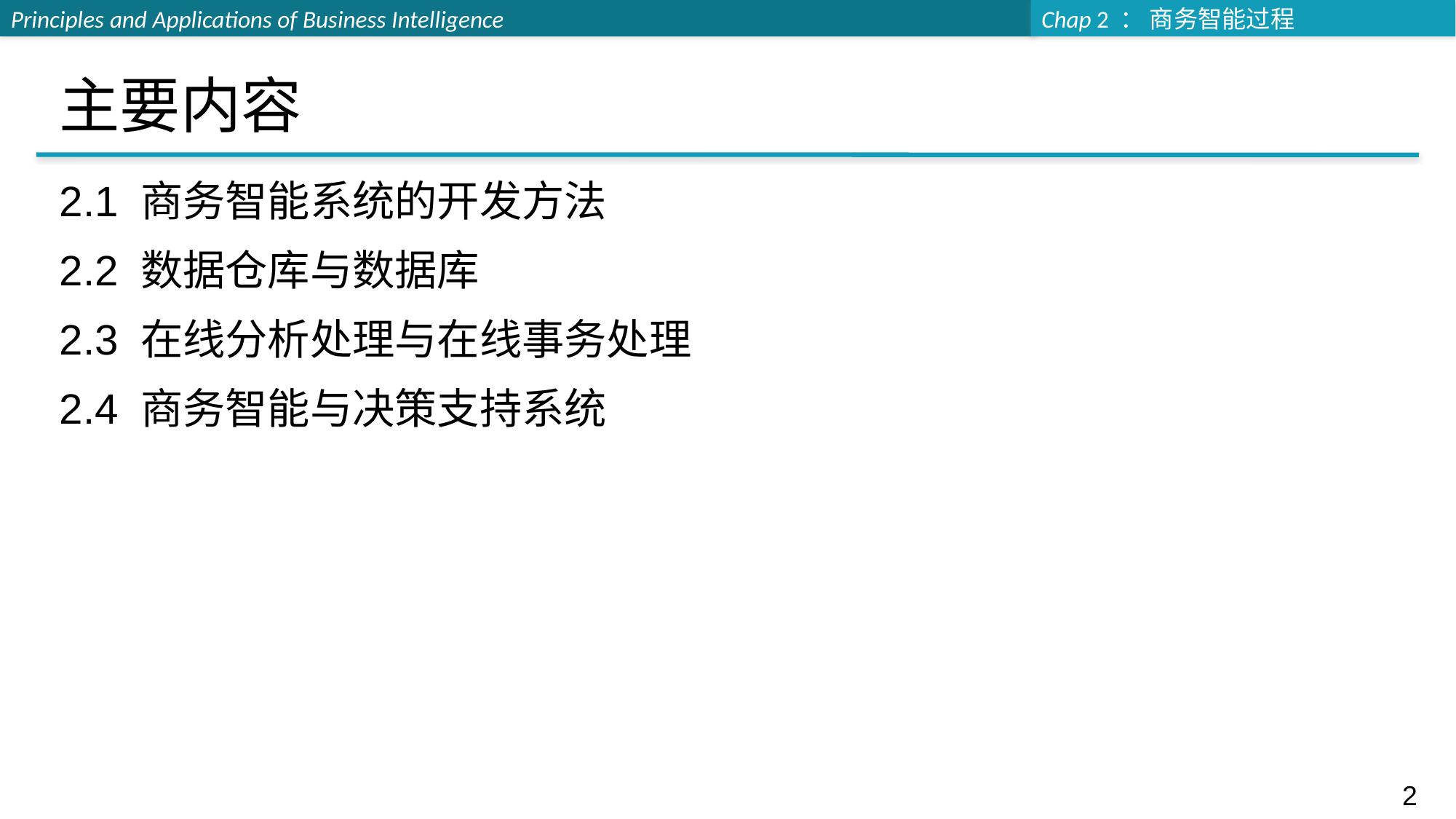

# 主要内容
2.1 商务智能系统的开发方法
2.2 数据仓库与数据库
2.3 在线分析处理与在线事务处理
2.4 商务智能与决策支持系统